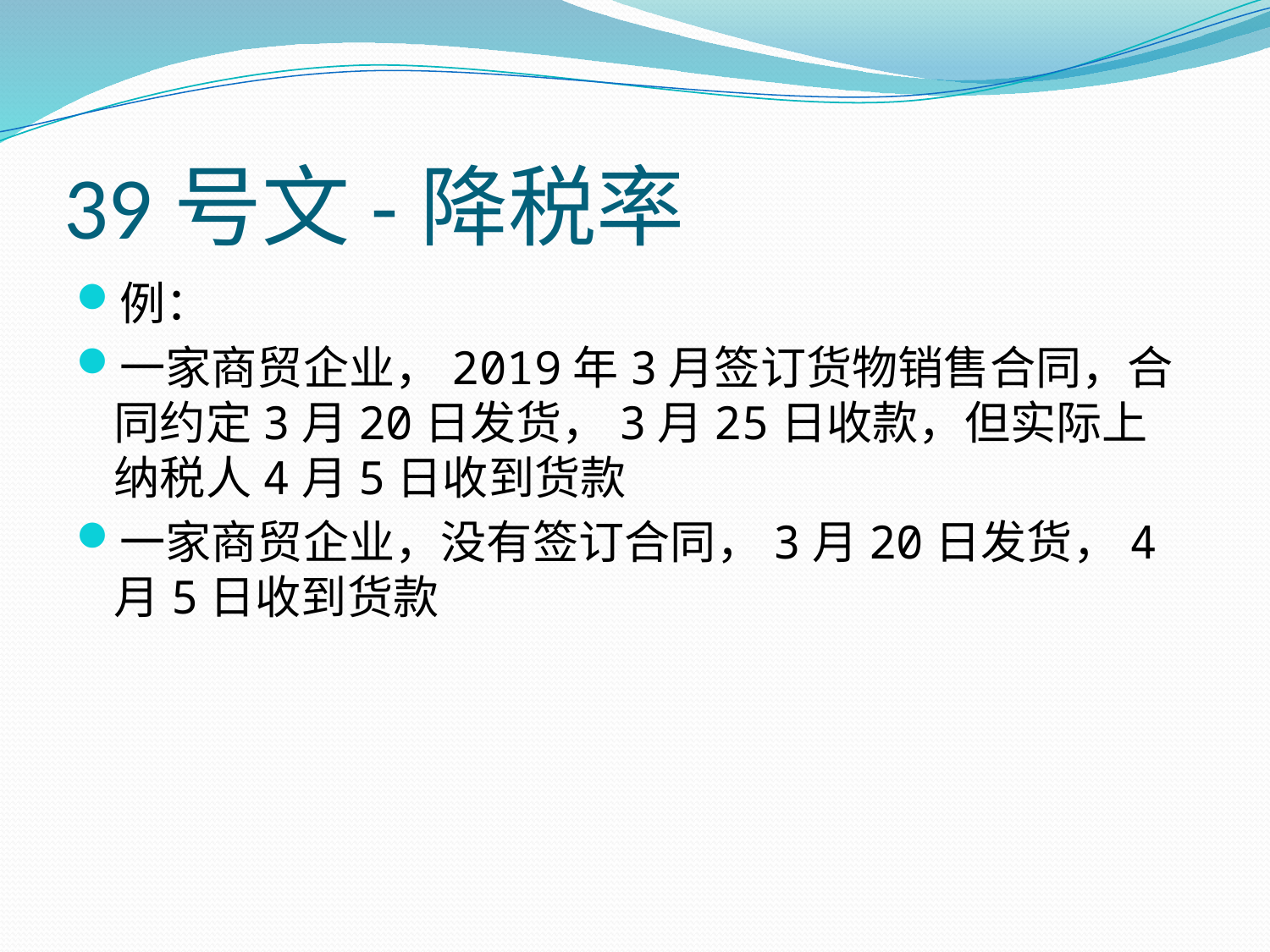

# 39号文-降税率
例：
一家商贸企业，2019年3月签订货物销售合同，合同约定3月20日发货，3月25日收款，但实际上纳税人4月5日收到货款
一家商贸企业，没有签订合同，3月20日发货，4月5日收到货款